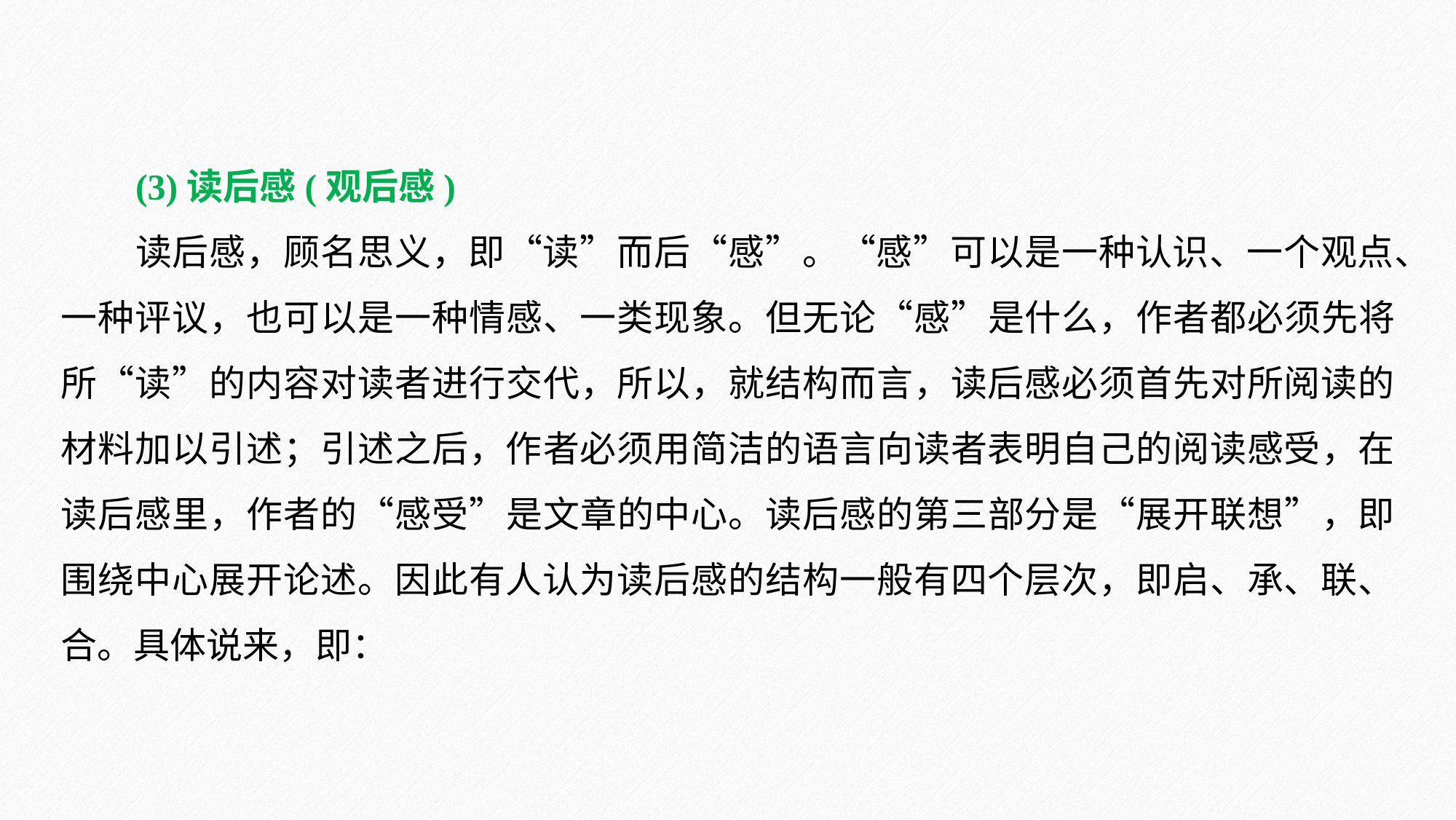

(3)读后感(观后感)
读后感，顾名思义，即“读”而后“感”。“感”可以是一种认识、一个观点、一种评议，也可以是一种情感、一类现象。但无论“感”是什么，作者都必须先将所“读”的内容对读者进行交代，所以，就结构而言，读后感必须首先对所阅读的材料加以引述；引述之后，作者必须用简洁的语言向读者表明自己的阅读感受，在读后感里，作者的“感受”是文章的中心。读后感的第三部分是“展开联想”，即围绕中心展开论述。因此有人认为读后感的结构一般有四个层次，即启、承、联、合。具体说来，即：